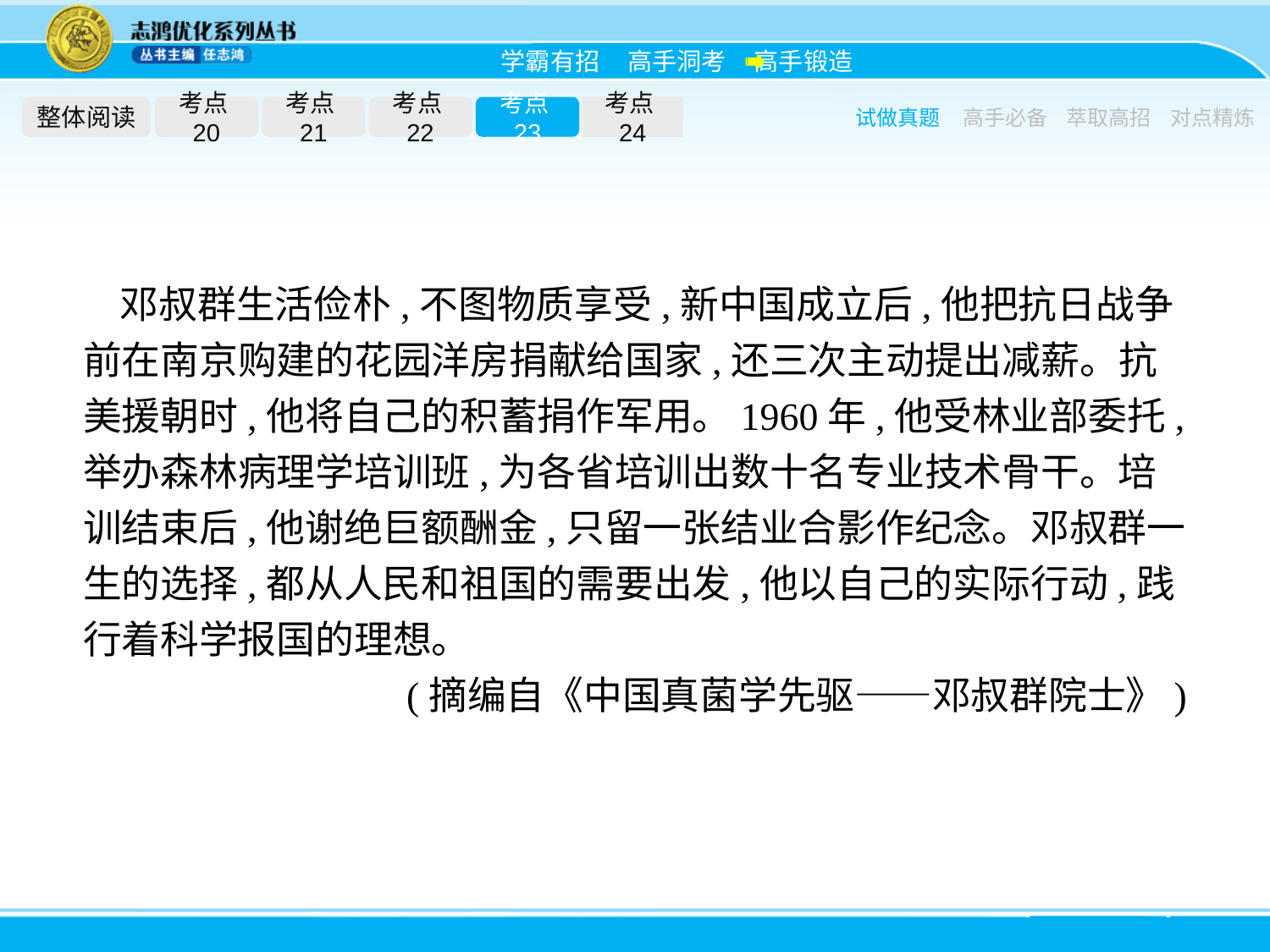

整体阅读
考点20
考点21
考点22
考点23
考点24
试做真题
高手必备
萃取高招
对点精炼
邓叔群生活俭朴,不图物质享受,新中国成立后,他把抗日战争前在南京购建的花园洋房捐献给国家,还三次主动提出减薪。抗美援朝时,他将自己的积蓄捐作军用。1960年,他受林业部委托,举办森林病理学培训班,为各省培训出数十名专业技术骨干。培训结束后,他谢绝巨额酬金,只留一张结业合影作纪念。邓叔群一生的选择,都从人民和祖国的需要出发,他以自己的实际行动,践行着科学报国的理想。
(摘编自《中国真菌学先驱——邓叔群院士》)